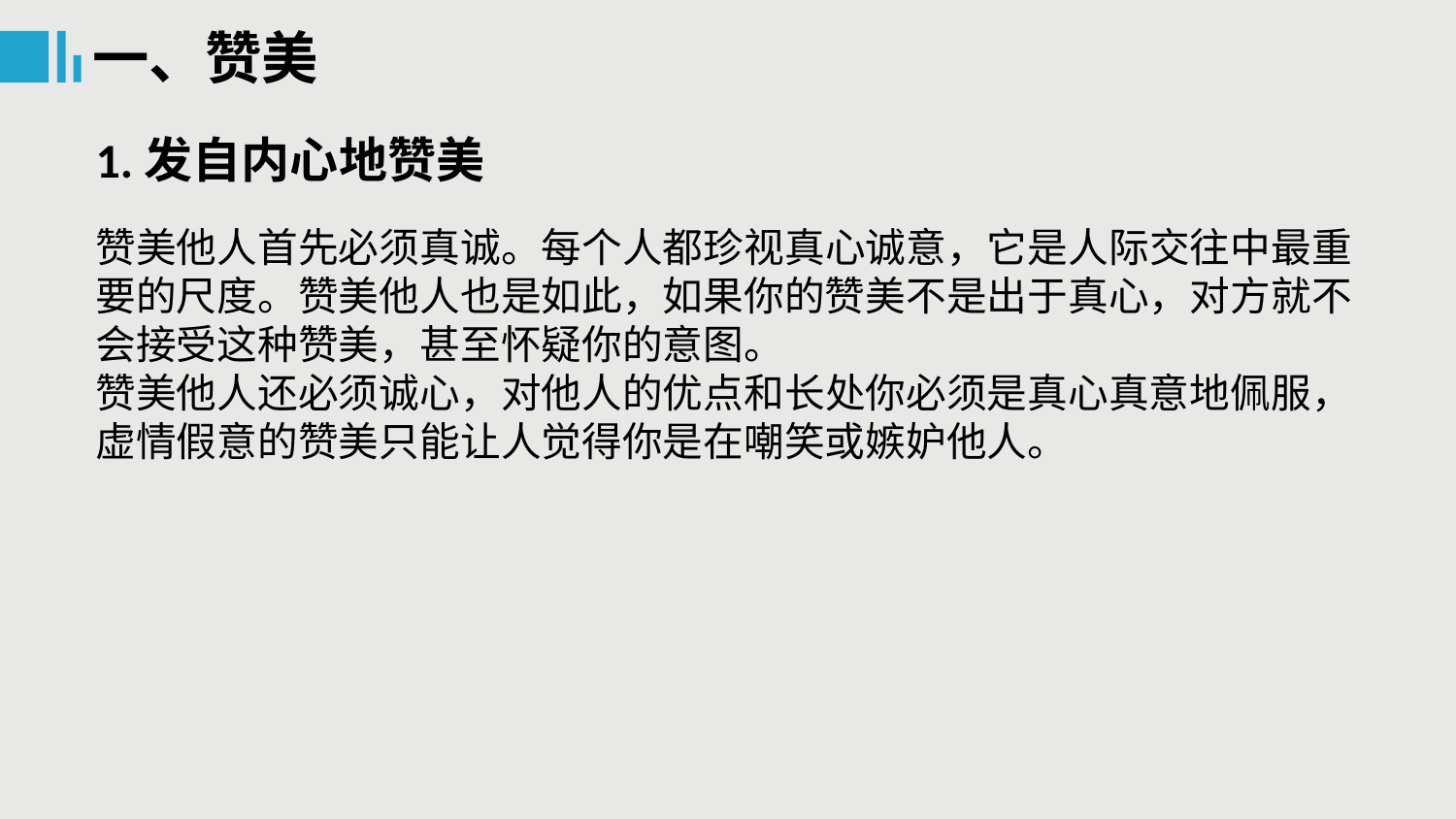

一、赞美

1.发自内心地赞美
赞美他人首先必须真诚。每个人都珍视真心诚意，它是人际交往中最重要的尺度。赞美他人也是如此，如果你的赞美不是出于真心，对方就不会接受这种赞美，甚至怀疑你的意图。
赞美他人还必须诚心，对他人的优点和长处你必须是真心真意地佩服，虚情假意的赞美只能让人觉得你是在嘲笑或嫉妒他人。